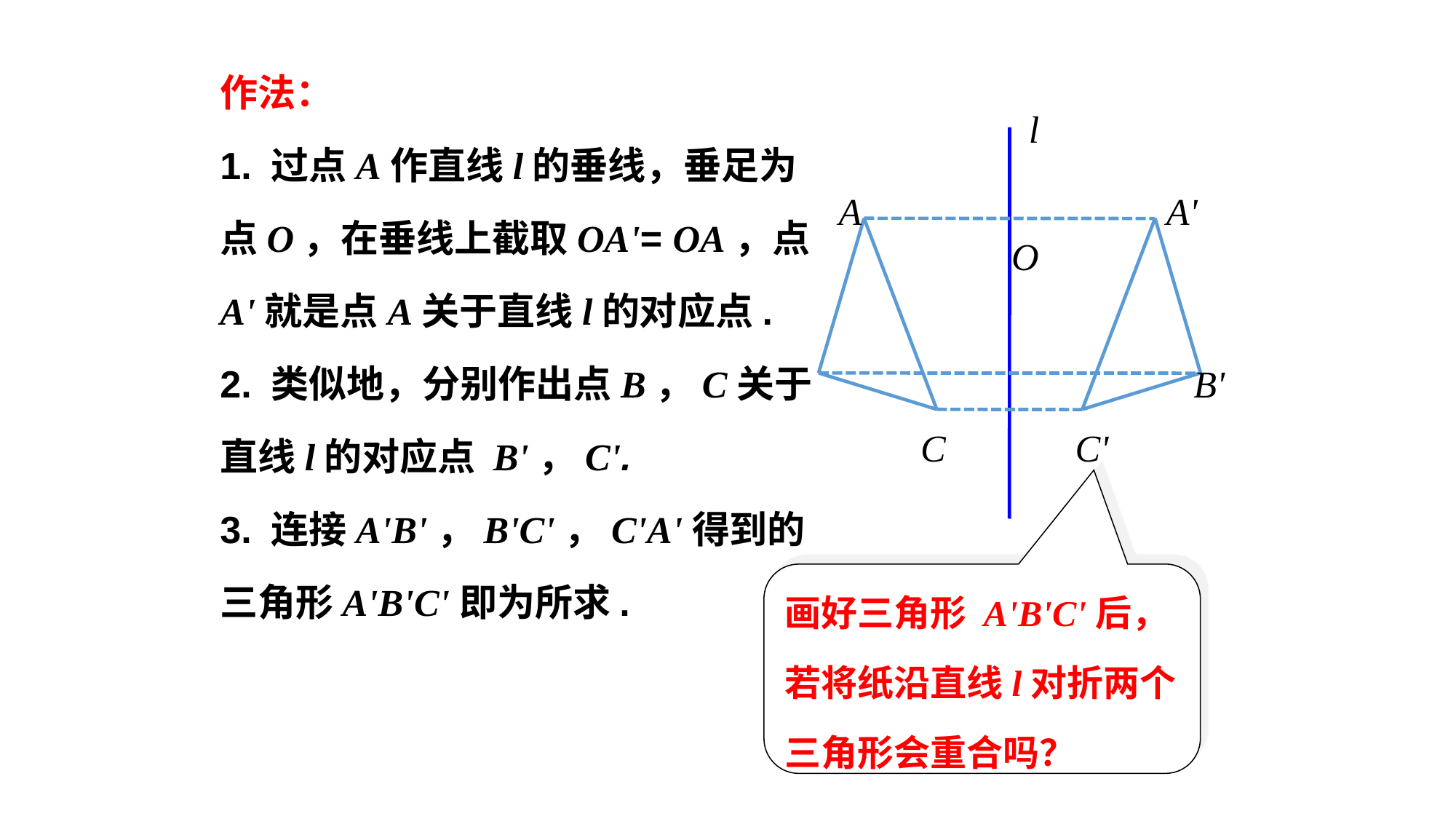

作法：
1. 过点A作直线l的垂线，垂足为点O，在垂线上截取OA'= OA，点A'就是点A关于直线l的对应点.
2. 类似地，分别作出点B，C关于直线l的对应点 B'，C'.
3. 连接A'B'，B'C'，C'A'得到的三角形A'B'C'即为所求.
l
A
A'
O
B'
C
C'
画好三角形 A'B'C'后，若将纸沿直线l对折两个三角形会重合吗？